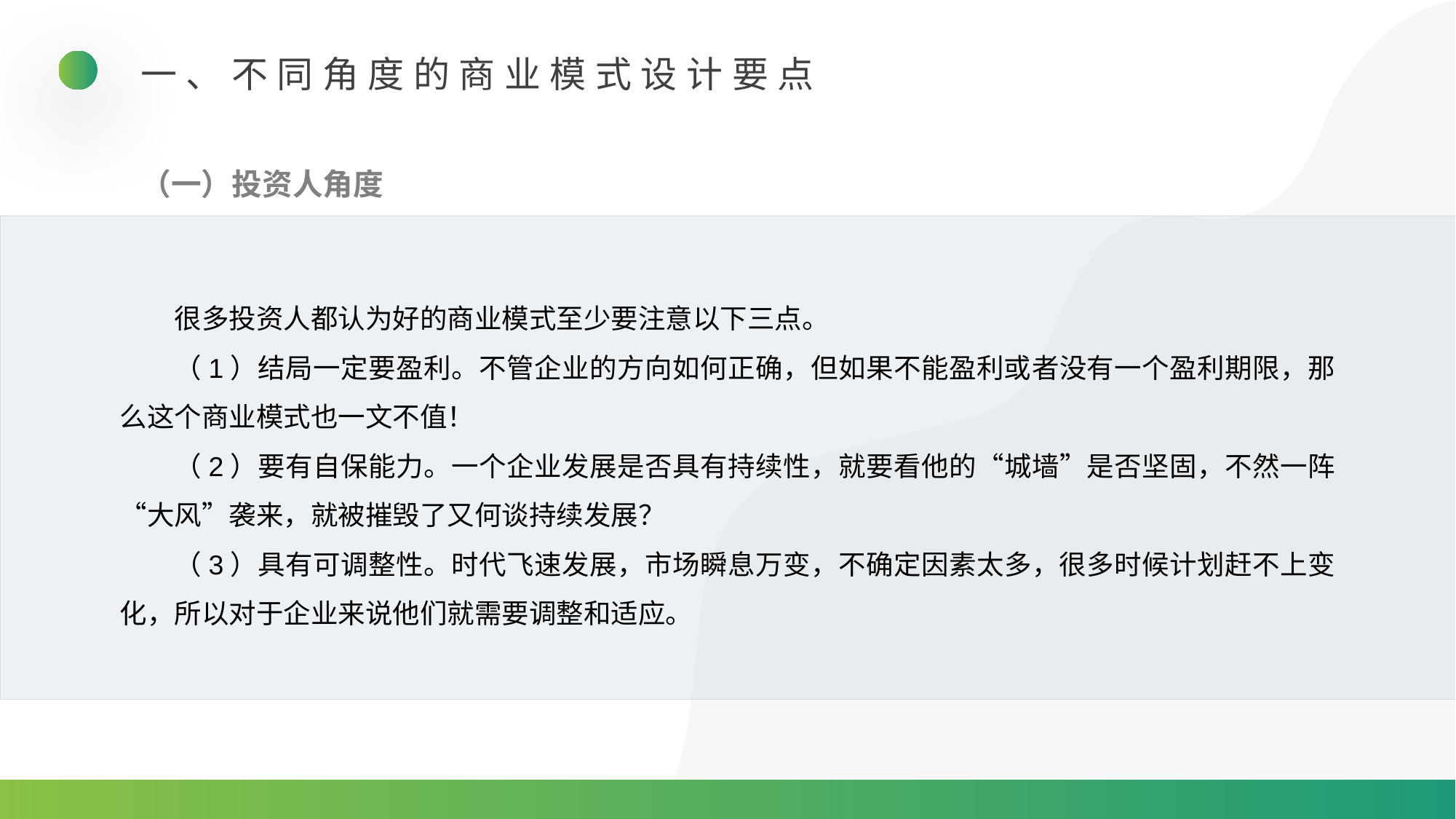

一、不同角度的商业模式设计要点
（一）投资人角度

很多投资人都认为好的商业模式至少要注意以下三点。
（1）结局一定要盈利。不管企业的方向如何正确，但如果不能盈利或者没有一个盈利期限，那么这个商业模式也一文不值！
（2）要有自保能力。一个企业发展是否具有持续性，就要看他的“城墙”是否坚固，不然一阵“大风”袭来，就被摧毁了又何谈持续发展？
（3）具有可调整性。时代飞速发展，市场瞬息万变，不确定因素太多，很多时候计划赶不上变化，所以对于企业来说他们就需要调整和适应。